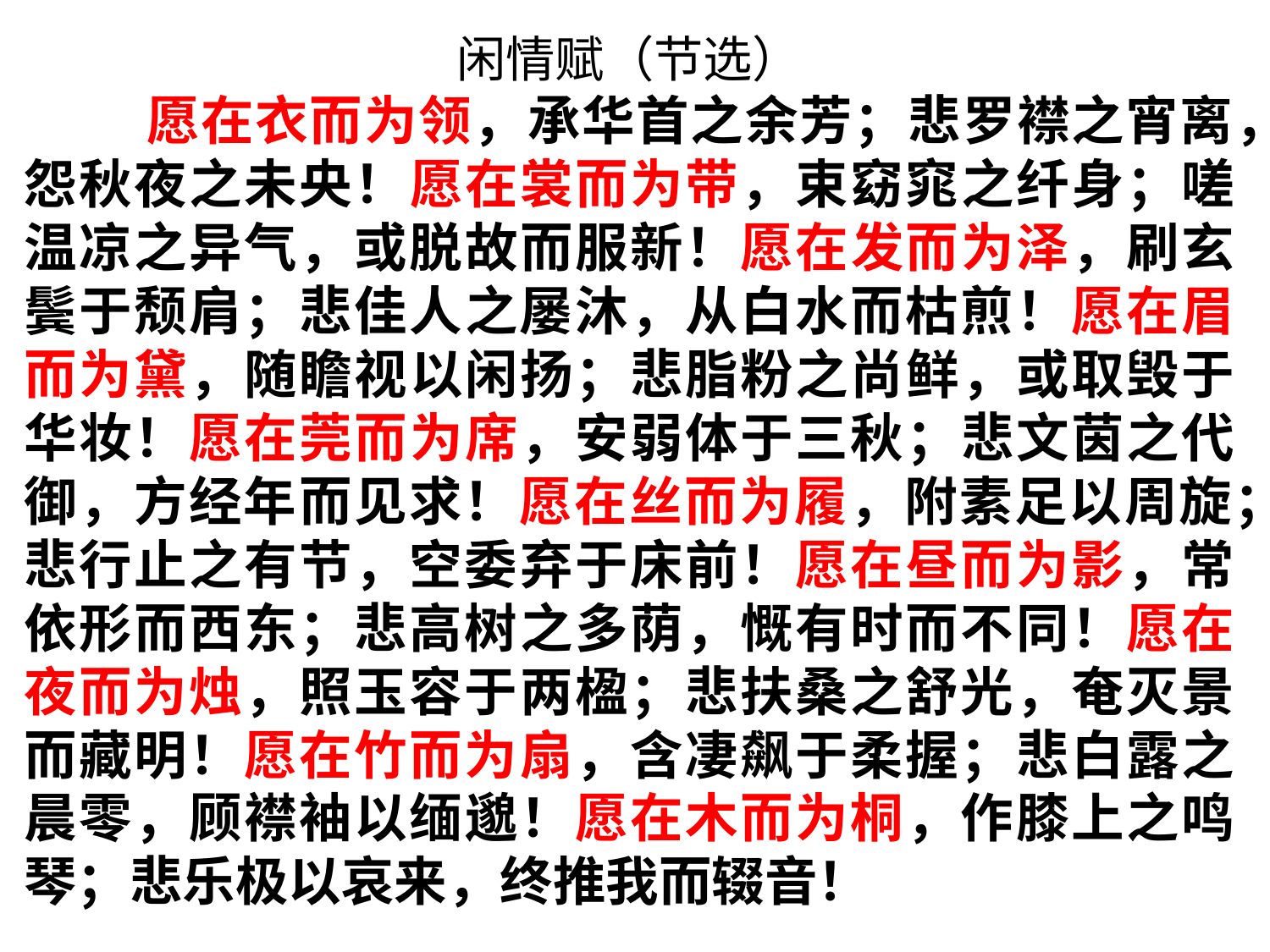

闲情赋（节选）
        愿在衣而为领，承华首之余芳；悲罗襟之宵离，怨秋夜之未央！愿在裳而为带，束窈窕之纤身；嗟温凉之异气，或脱故而服新！愿在发而为泽，刷玄鬓于颓肩；悲佳人之屡沐，从白水而枯煎！愿在眉而为黛，随瞻视以闲扬；悲脂粉之尚鲜，或取毁于华妆！愿在莞而为席，安弱体于三秋；悲文茵之代御，方经年而见求！愿在丝而为履，附素足以周旋；悲行止之有节，空委弃于床前！愿在昼而为影，常依形而西东；悲高树之多荫，慨有时而不同！愿在夜而为烛，照玉容于两楹；悲扶桑之舒光，奄灭景而藏明！愿在竹而为扇，含凄飙于柔握；悲白露之晨零，顾襟袖以缅邈！愿在木而为桐，作膝上之鸣琴；悲乐极以哀来，终推我而辍音！